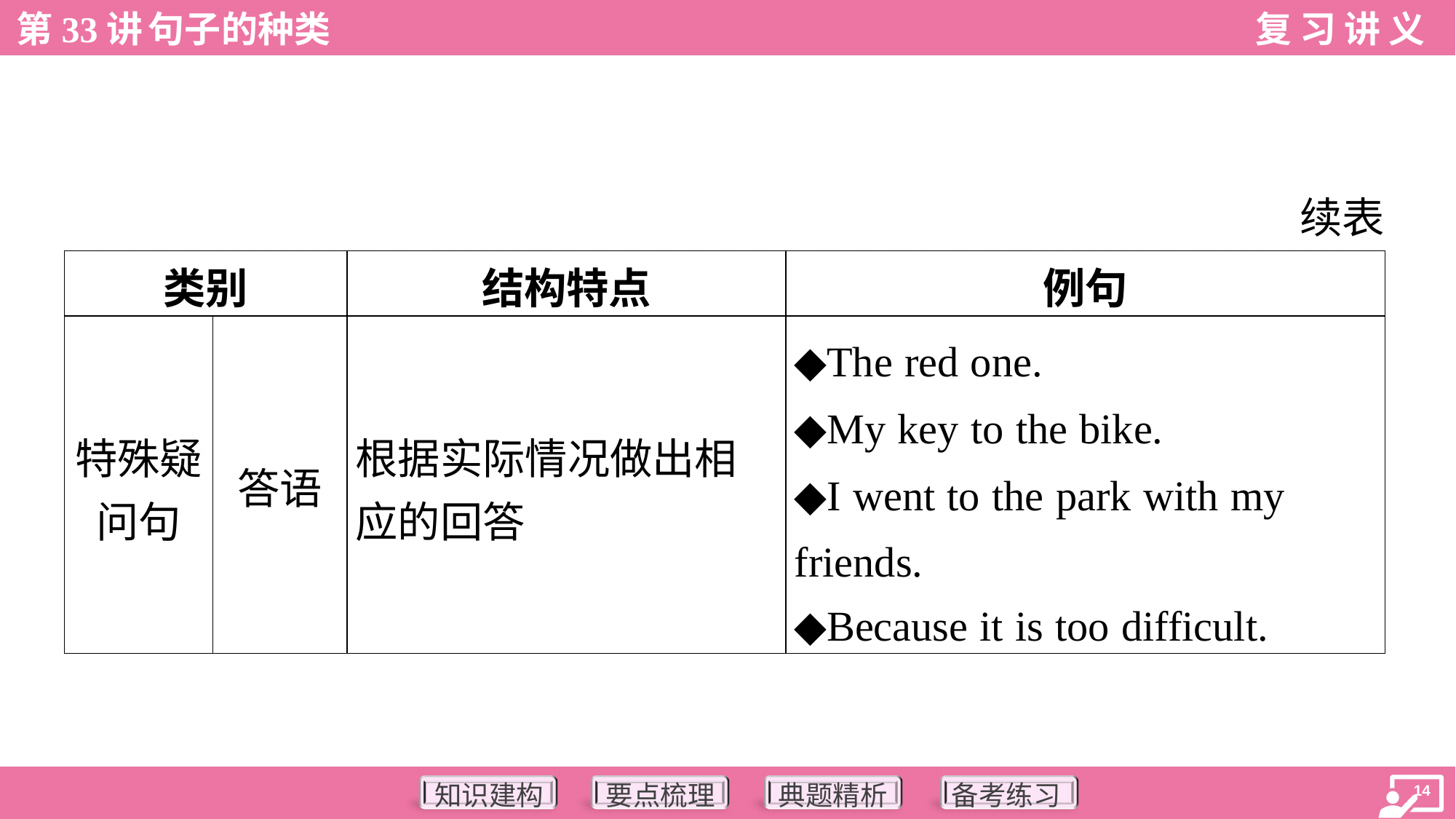

续表
| 类别 |  | 结构特点 | 例句 |
| --- | --- | --- | --- |
| 特殊疑 问句 | 答语 | 根据实际情况做出相 应的回答 | ◆The red one. ◆My key to the bike. ◆I went to the park with my friends. ◆Because it is too difficult. |